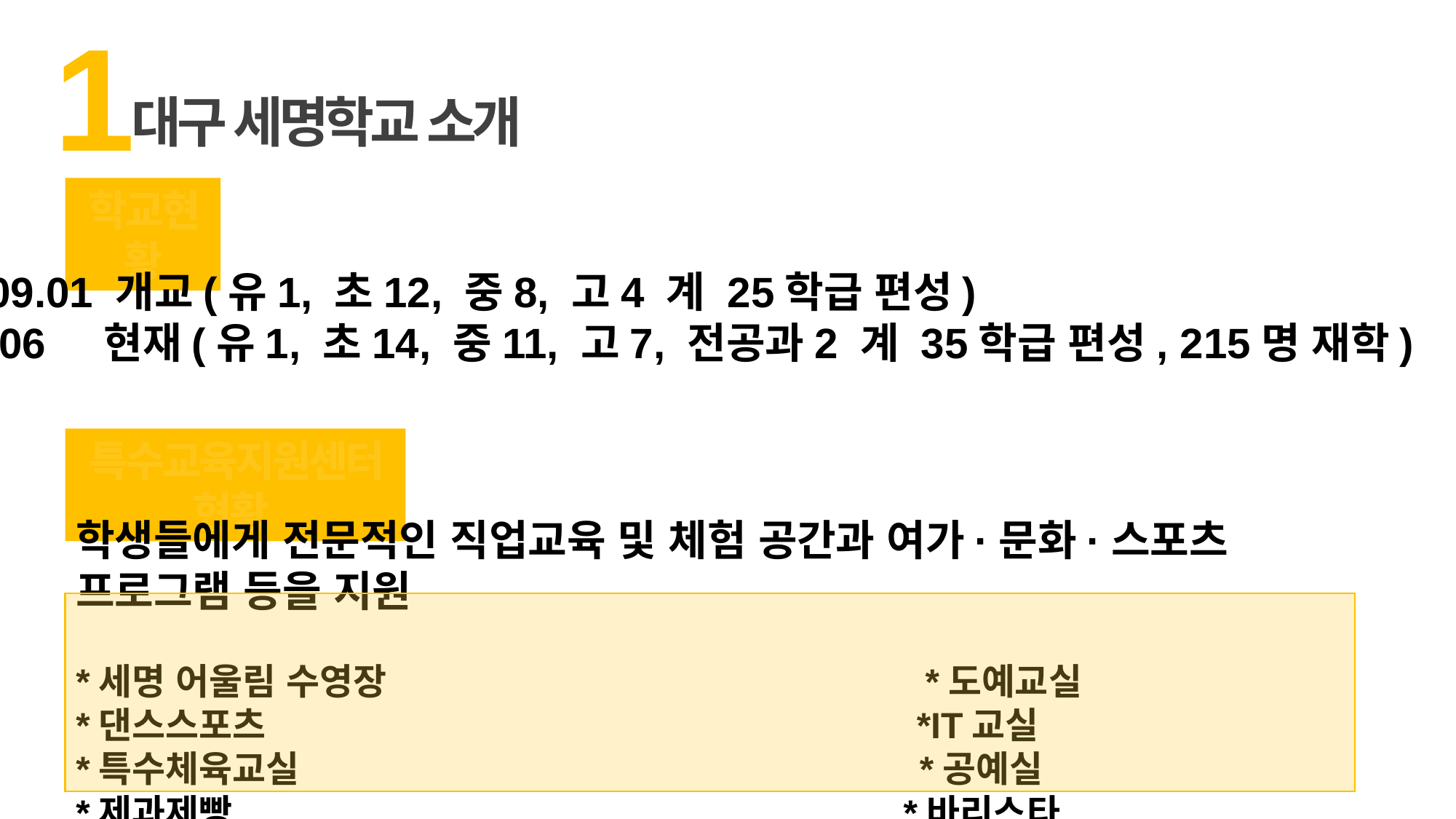

1
대구 세명학교 소개
학교현황
2014.09.01 개교(유1, 초12, 중8, 고4 계 25학급 편성)
2015. 06    현재(유1, 초14, 중11, 고7, 전공과2 계 35학급 편성, 215명 재학)
특수교육지원센터 현황
학생들에게 전문적인 직업교육 및 체험 공간과 여가·문화·스포츠 프로그램 등을 지원

*세명 어울림 수영장                                                    *도예교실
*댄스스포츠                                                               *IT교실
*특수체육교실                                                            *공예실
*제과제빵                                                                 *바리스타